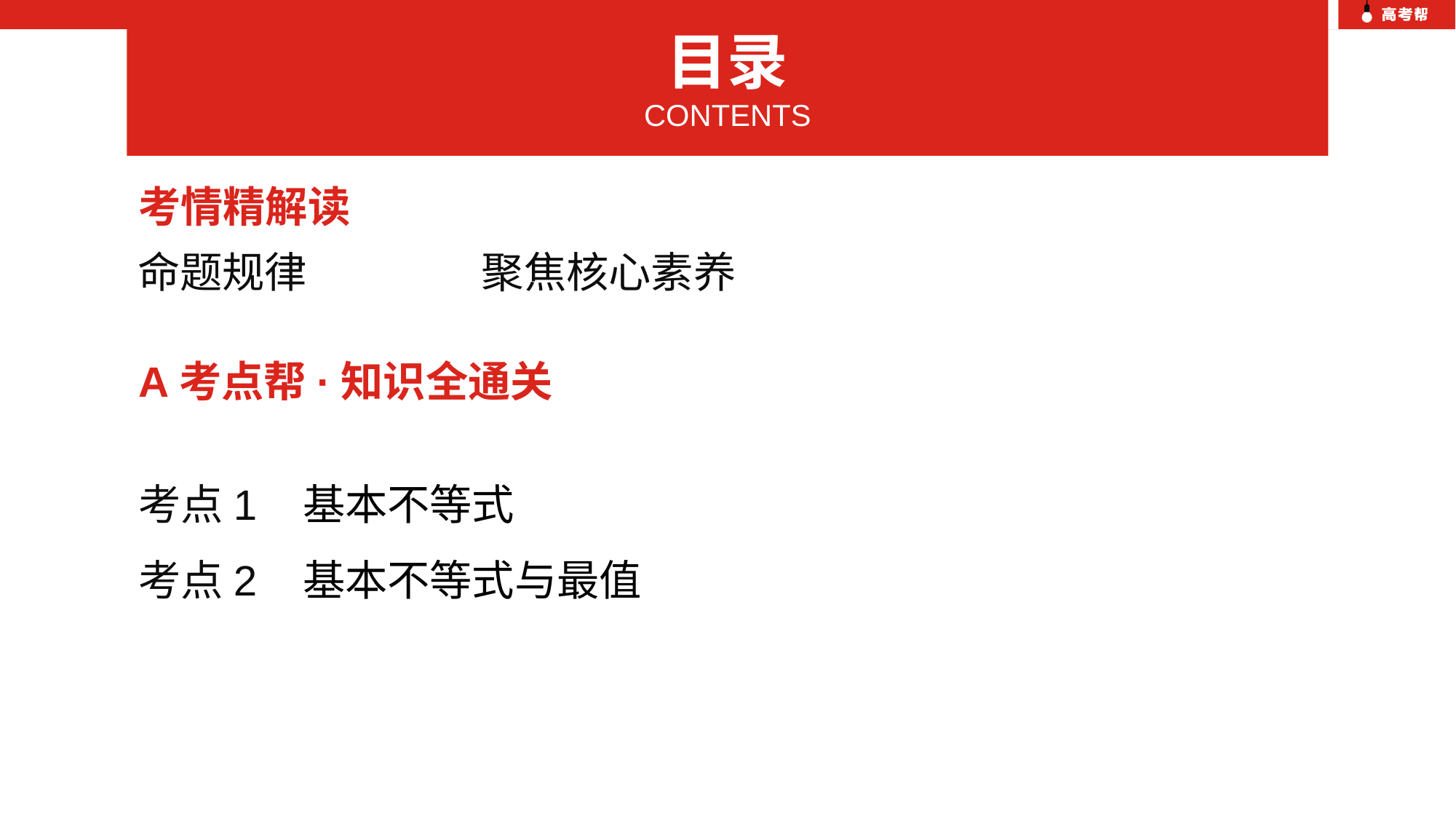

目录
CONTENTS
考情精解读
命题规律
聚焦核心素养
A考点帮·知识全通关
考点1   基本不等式
考点2   基本不等式与最值